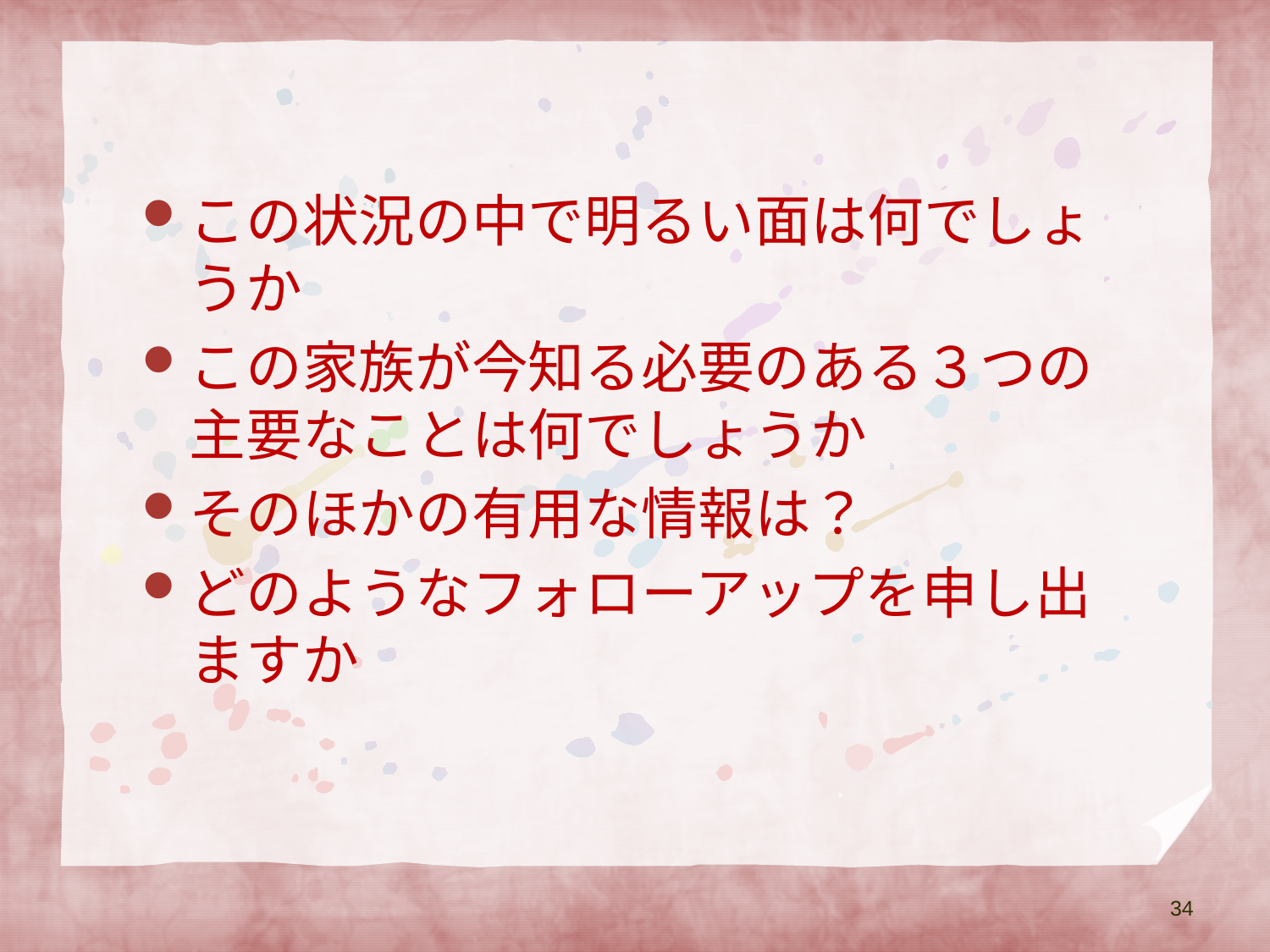

この状況の中で明るい面は何でしょうか
この家族が今知る必要のある３つの主要なことは何でしょうか
そのほかの有用な情報は？
どのようなフォローアップを申し出ますか
34